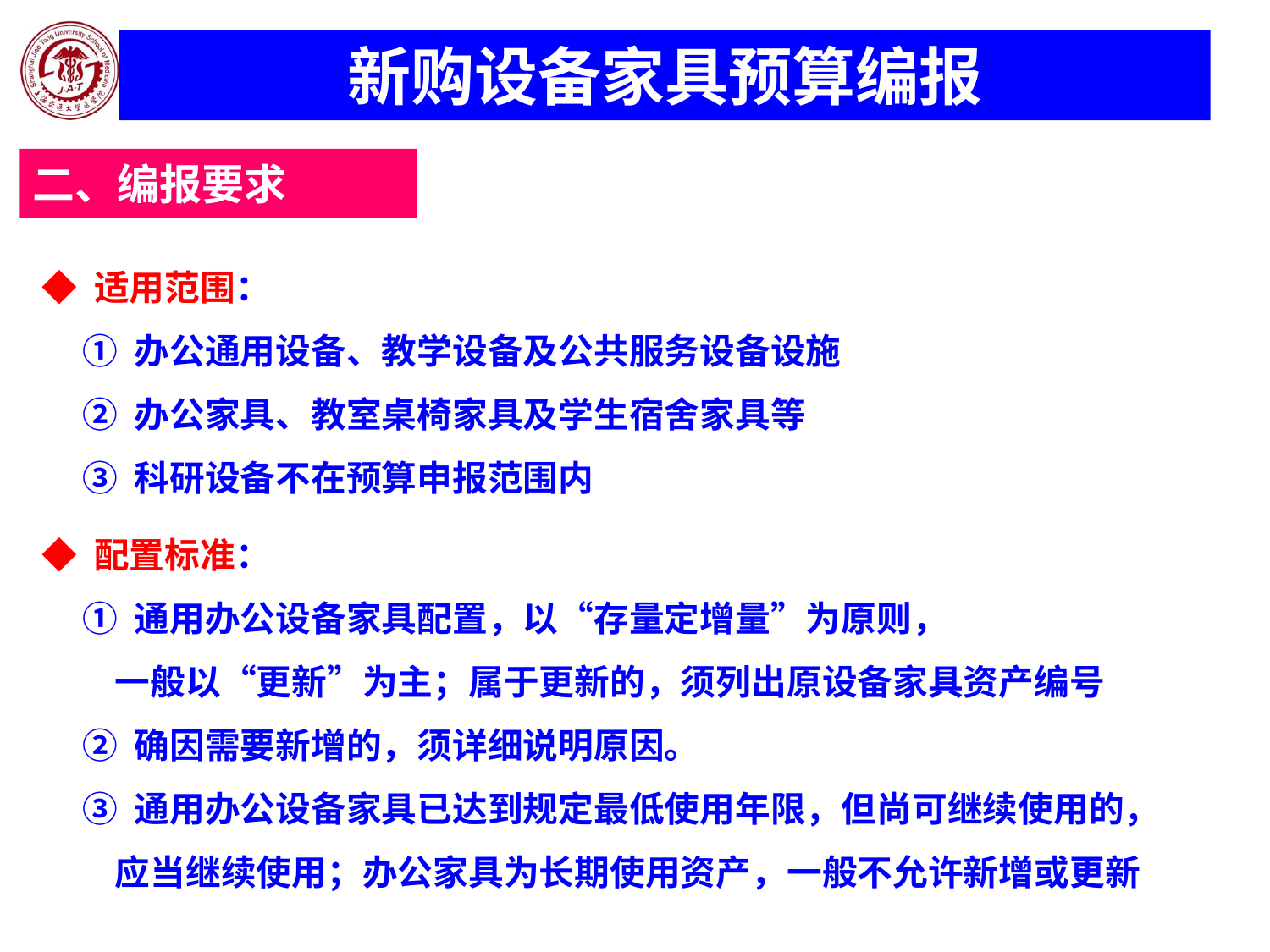

# 新购设备家具预算编报
二、编报要求
◆ 适用范围：
     ① 办公通用设备、教学设备及公共服务设备设施
     ② 办公家具、教室桌椅家具及学生宿舍家具等
     ③ 科研设备不在预算申报范围内

◆ 配置标准：
     ① 通用办公设备家具配置，以“存量定增量”为原则，
        一般以“更新”为主；属于更新的，须列出原设备家具资产编号
     ② 确因需要新增的，须详细说明原因。
     ③ 通用办公设备家具已达到规定最低使用年限，但尚可继续使用的，
        应当继续使用；办公家具为长期使用资产，一般不允许新增或更新